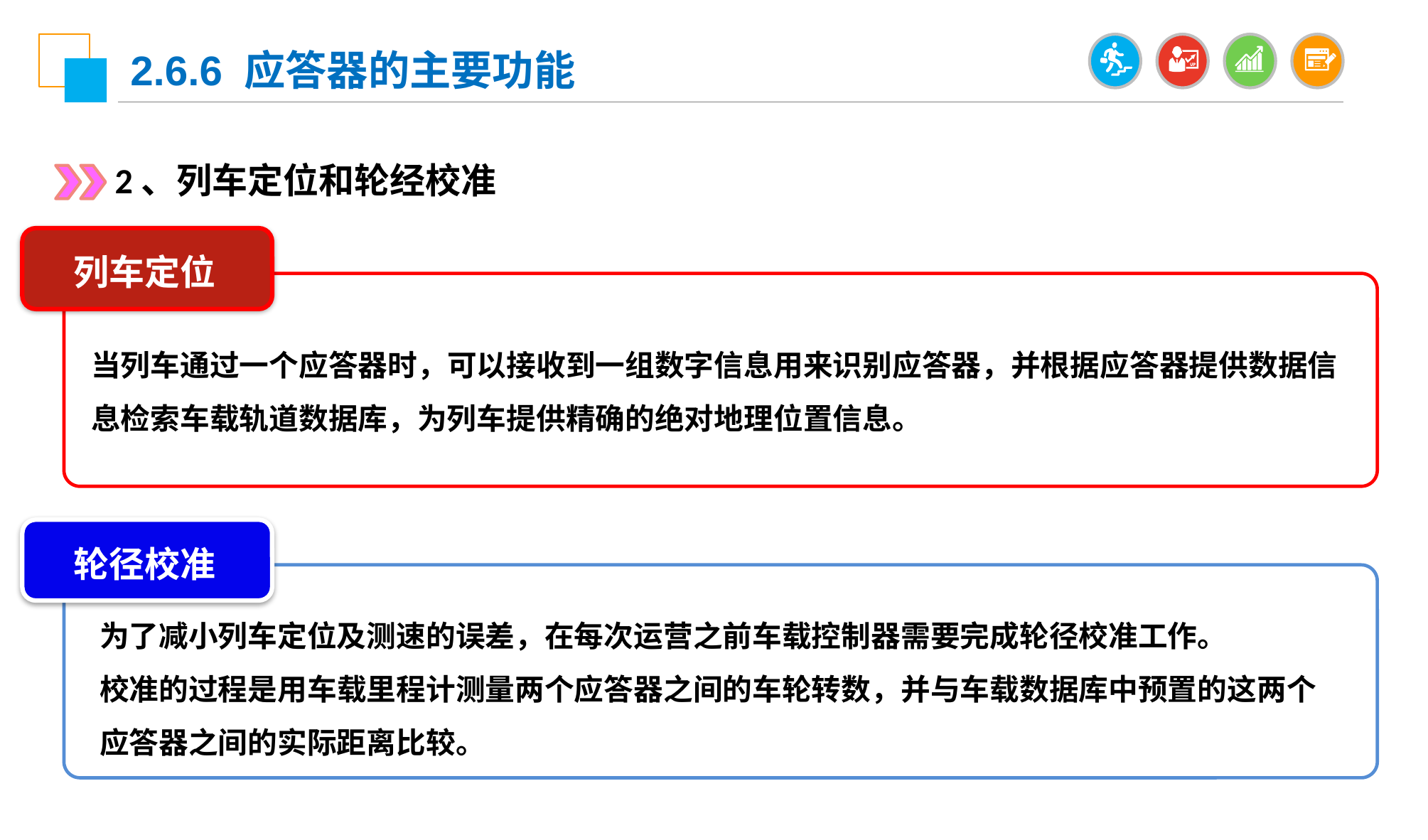

2.6.6 应答器的主要功能
2、列车定位和轮经校准

列车定位

当列车通过一个应答器时，可以接收到一组数字信息用来识别应答器，并根据应答器提供数据信息检索车载轨道数据库，为列车提供精确的绝对地理位置信息。

轮径校准

为了减小列车定位及测速的误差，在每次运营之前车载控制器需要完成轮径校准工作。
校准的过程是用车载里程计测量两个应答器之间的车轮转数，并与车载数据库中预置的这两个应答器之间的实际距离比较。